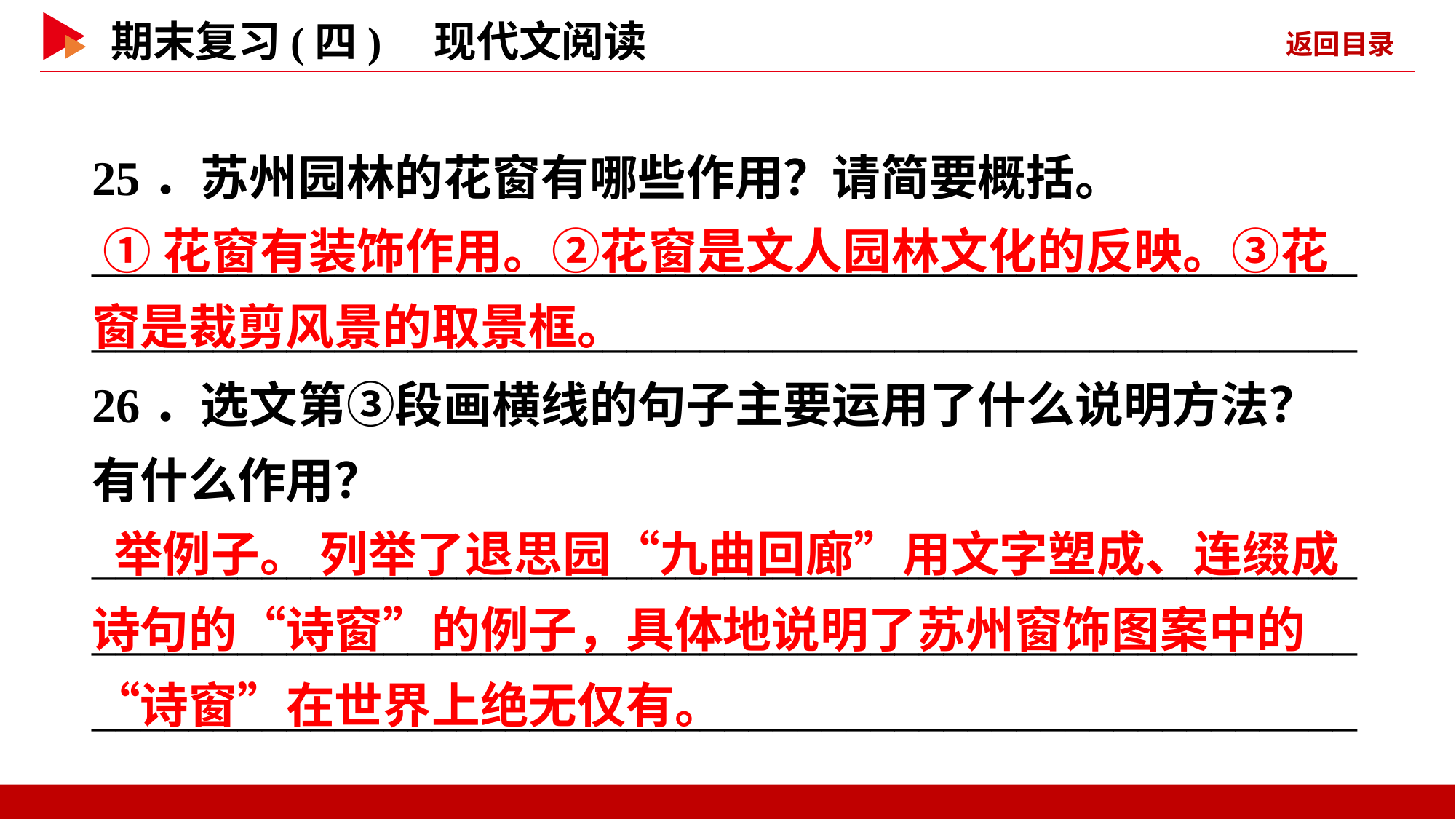

25．苏州园林的花窗有哪些作用？请简要概括。
________________________________________________________________________________________________________
26．选文第③段画横线的句子主要运用了什么说明方法？有什么作用？
____________________________________________________________________________________________________________________________________________________________
 ①花窗有装饰作用。②花窗是文人园林文化的反映。③花窗是裁剪风景的取景框。
 举例子。 列举了退思园“九曲回廊”用文字塑成、连缀成诗句的“诗窗”的例子，具体地说明了苏州窗饰图案中的“诗窗”在世界上绝无仅有。